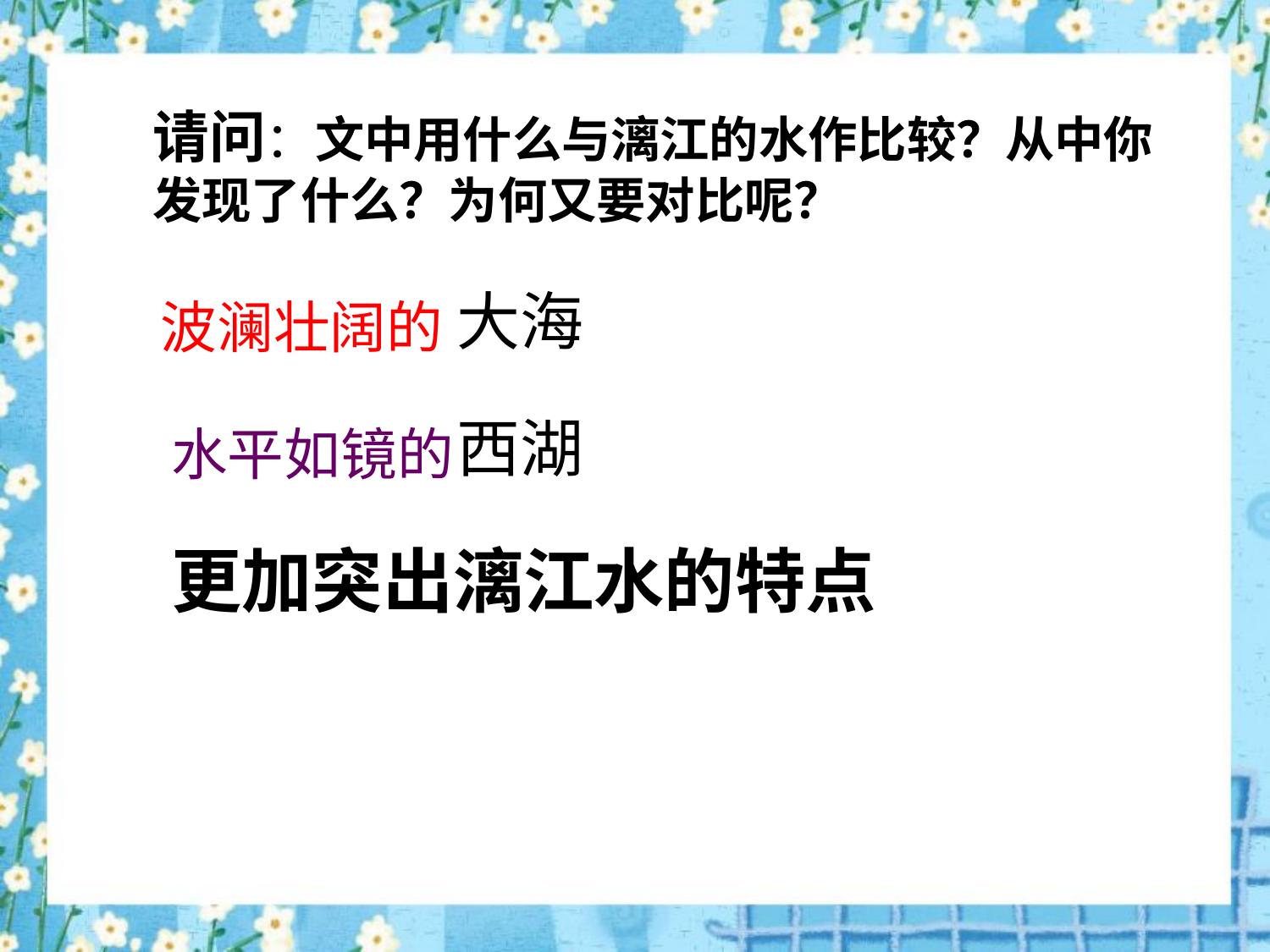

请问：文中用什么与漓江的水作比较？从中你发现了什么？为何又要对比呢？
大海
波澜壮阔的
西湖
水平如镜的
更加突出漓江水的特点